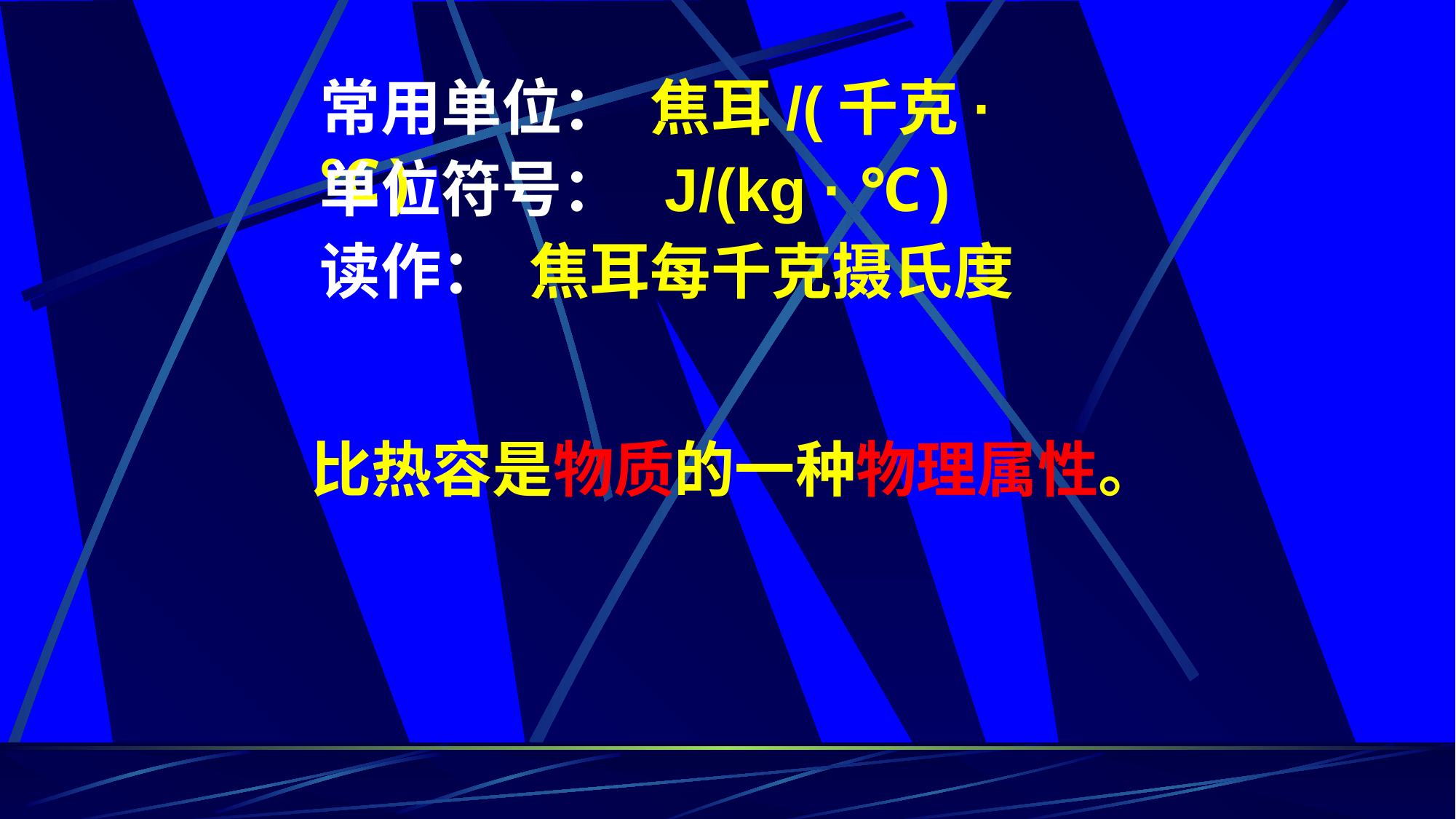

常用单位：  焦耳/(千克· ℃)
单位符号：  J/(kg · ℃)
读作：  焦耳每千克摄氏度
比热容是物质的一种物理属性。